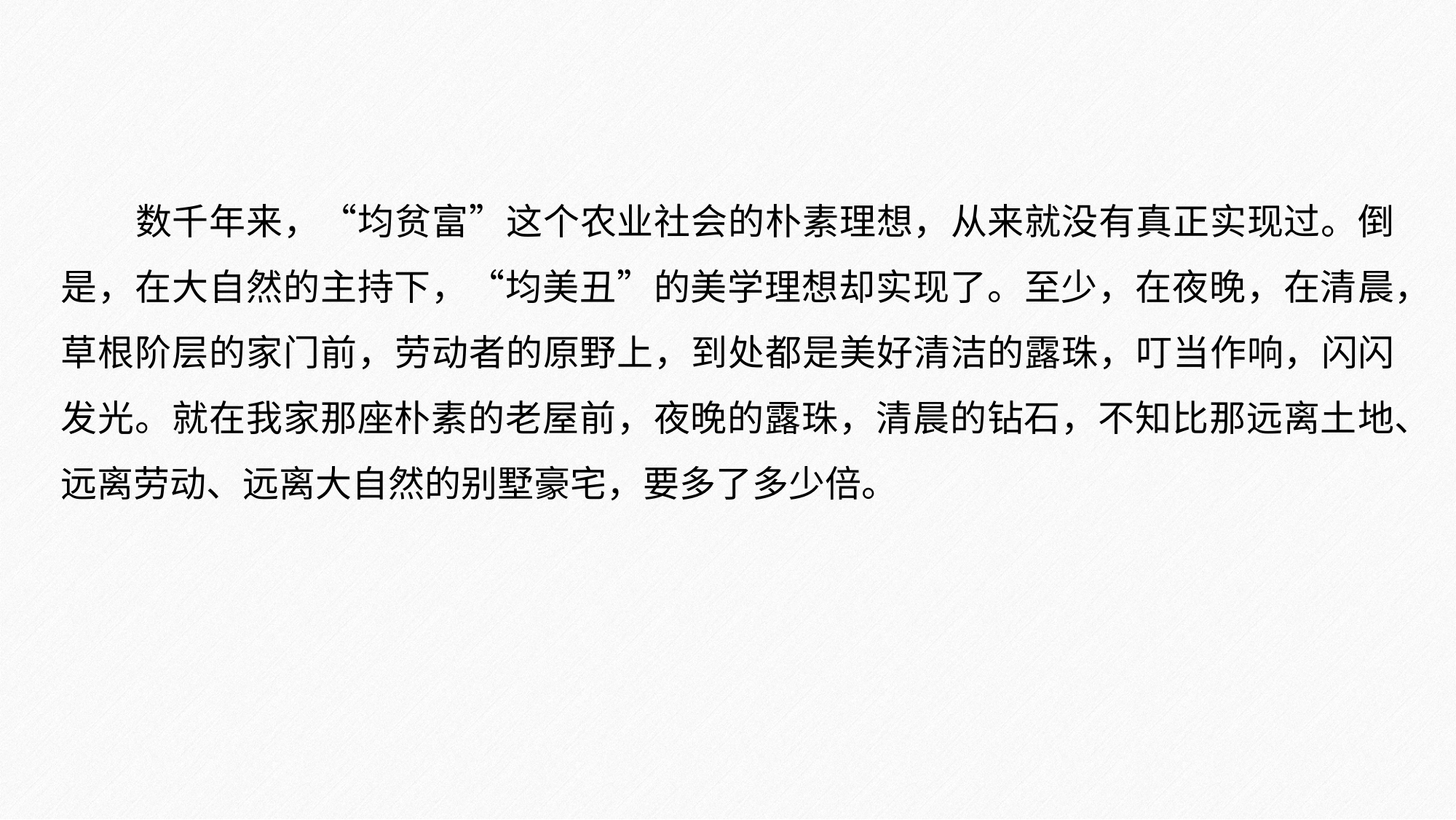

数千年来，“均贫富”这个农业社会的朴素理想，从来就没有真正实现过。倒是，在大自然的主持下，“均美丑”的美学理想却实现了。至少，在夜晚，在清晨，草根阶层的家门前，劳动者的原野上，到处都是美好清洁的露珠，叮当作响，闪闪发光。就在我家那座朴素的老屋前，夜晚的露珠，清晨的钻石，不知比那远离土地、远离劳动、远离大自然的别墅豪宅，要多了多少倍。